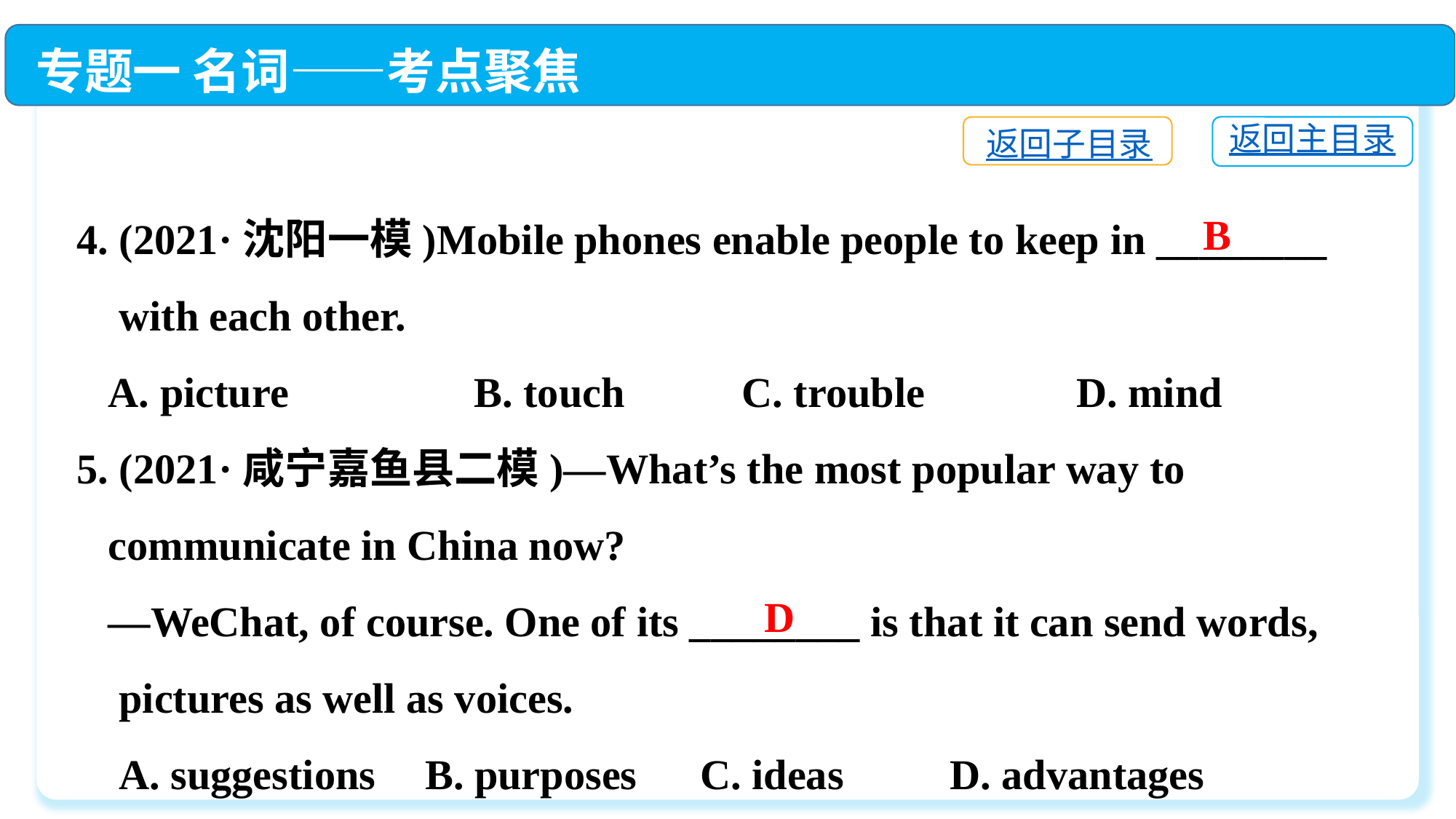

专题一 名词——考点聚焦

返回主目录

返回子目录
4. (2021·沈阳一模)Mobile phones enable people to keep in ________
    with each other.
   A. picture	                 B. touch	 C. trouble	            D. mind
5. (2021·咸宁嘉鱼县二模)—What’s the most popular way to
   communicate in China now?
   —WeChat, of course. One of its ________ is that it can send words,
    pictures as well as voices.
    A. suggestions	  B. purposes      C. ideas	D. advantages
B

D